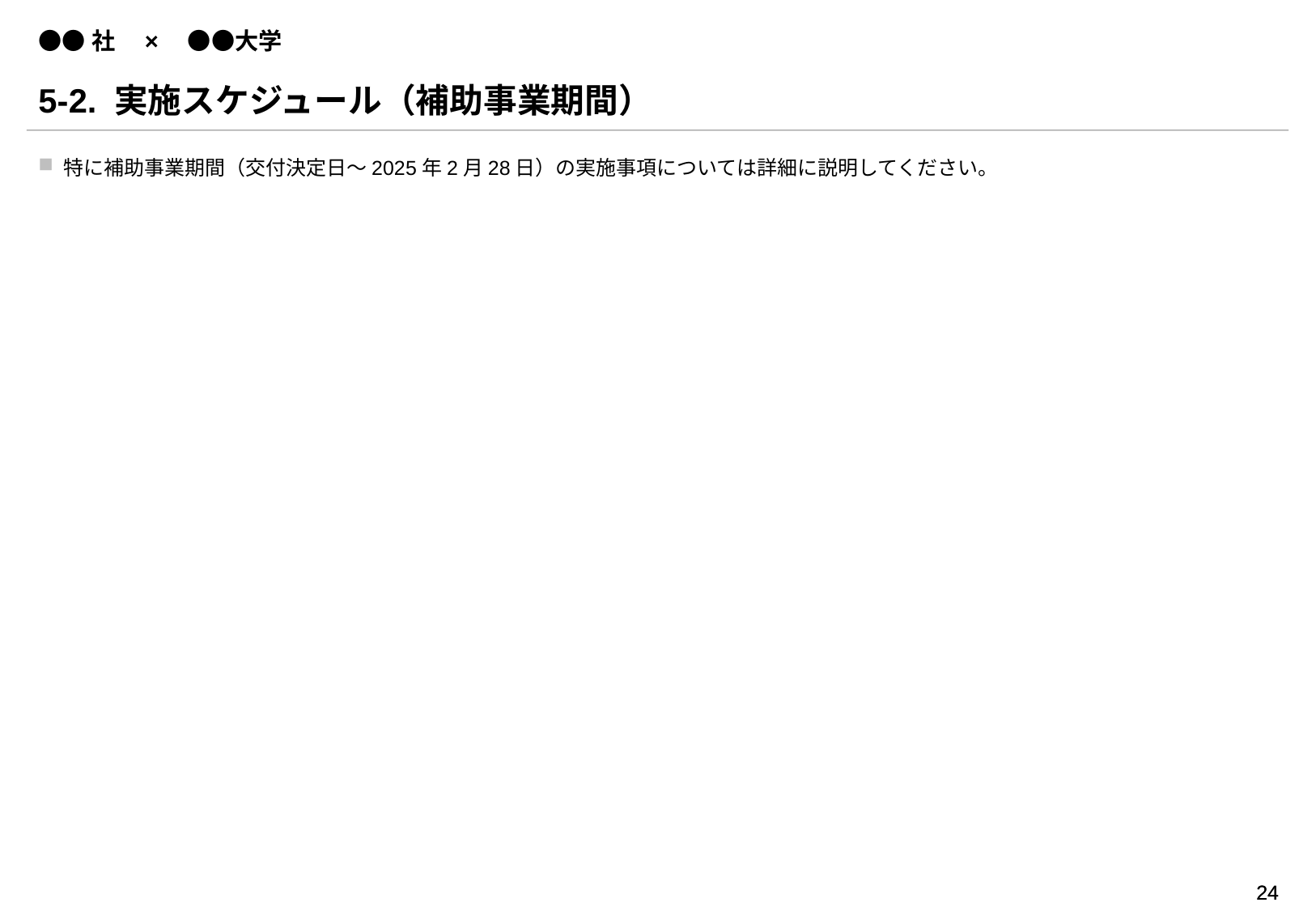

# ●●社　×　●●大学
5-2. 実施スケジュール（補助事業期間）
特に補助事業期間（交付決定日～2025年2月28日）の実施事項については詳細に説明してください。